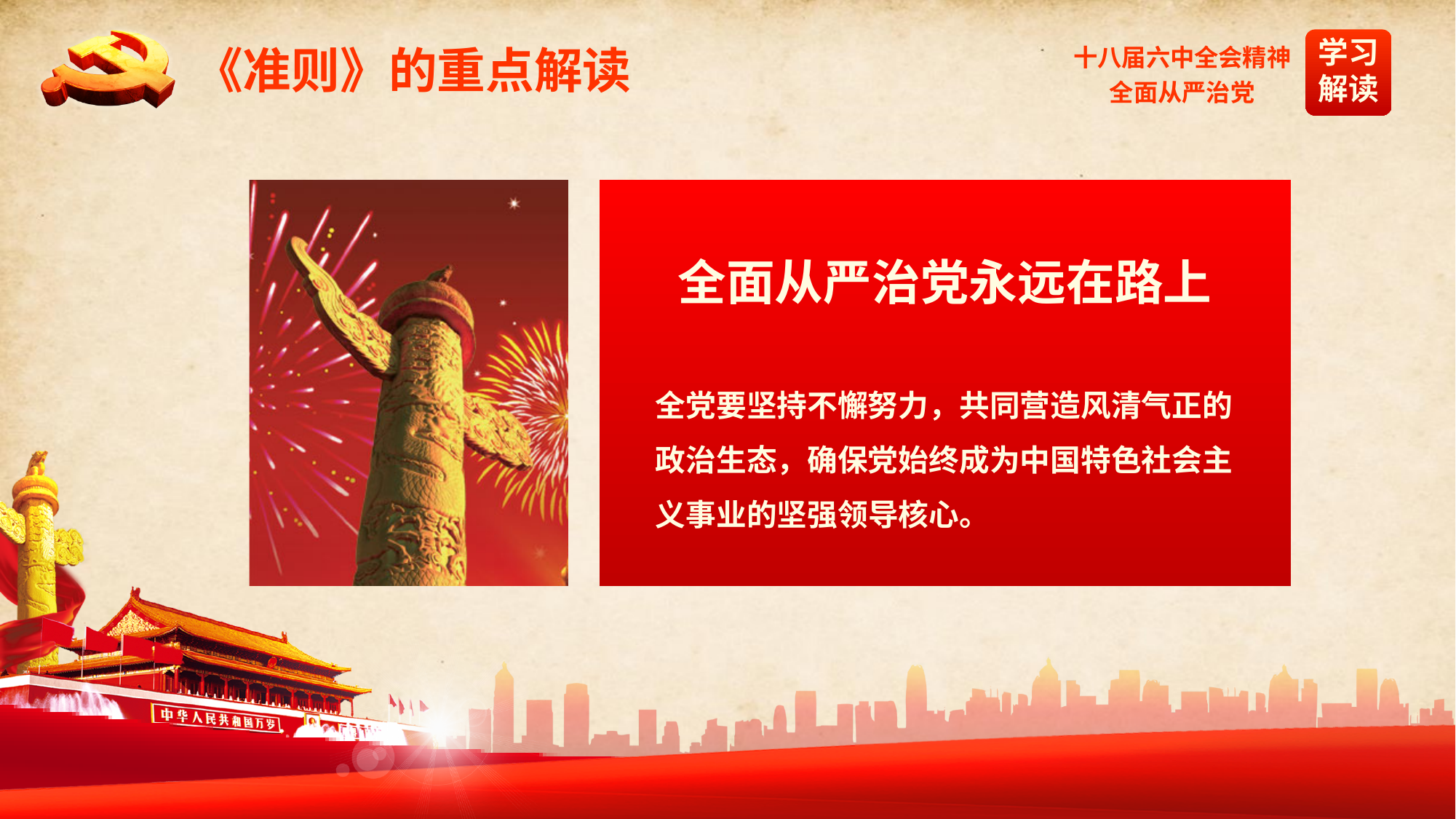

《准则》的重点解读

全面从严治党永远在路上
全党要坚持不懈努力，共同营造风清气正的政治生态，确保党始终成为中国特色社会主义事业的坚强领导核心。